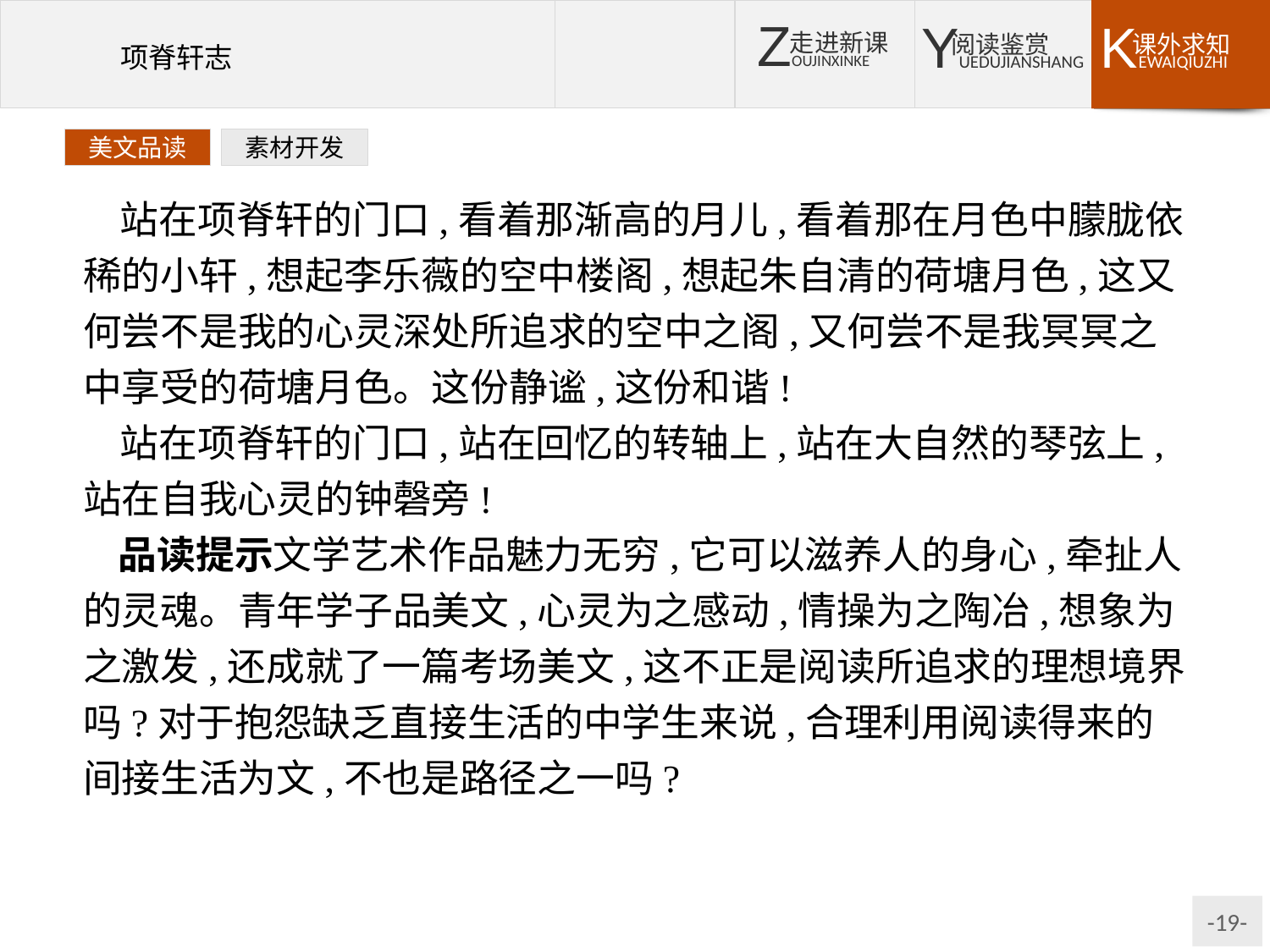

美文品读
素材开发
站在项脊轩的门口,看着那渐高的月儿,看着那在月色中朦胧依稀的小轩,想起李乐薇的空中楼阁,想起朱自清的荷塘月色,这又何尝不是我的心灵深处所追求的空中之阁,又何尝不是我冥冥之中享受的荷塘月色。这份静谧,这份和谐!
站在项脊轩的门口,站在回忆的转轴上,站在大自然的琴弦上,站在自我心灵的钟磬旁!
品读提示文学艺术作品魅力无穷,它可以滋养人的身心,牵扯人的灵魂。青年学子品美文,心灵为之感动,情操为之陶冶,想象为之激发,还成就了一篇考场美文,这不正是阅读所追求的理想境界吗?对于抱怨缺乏直接生活的中学生来说,合理利用阅读得来的间接生活为文,不也是路径之一吗?